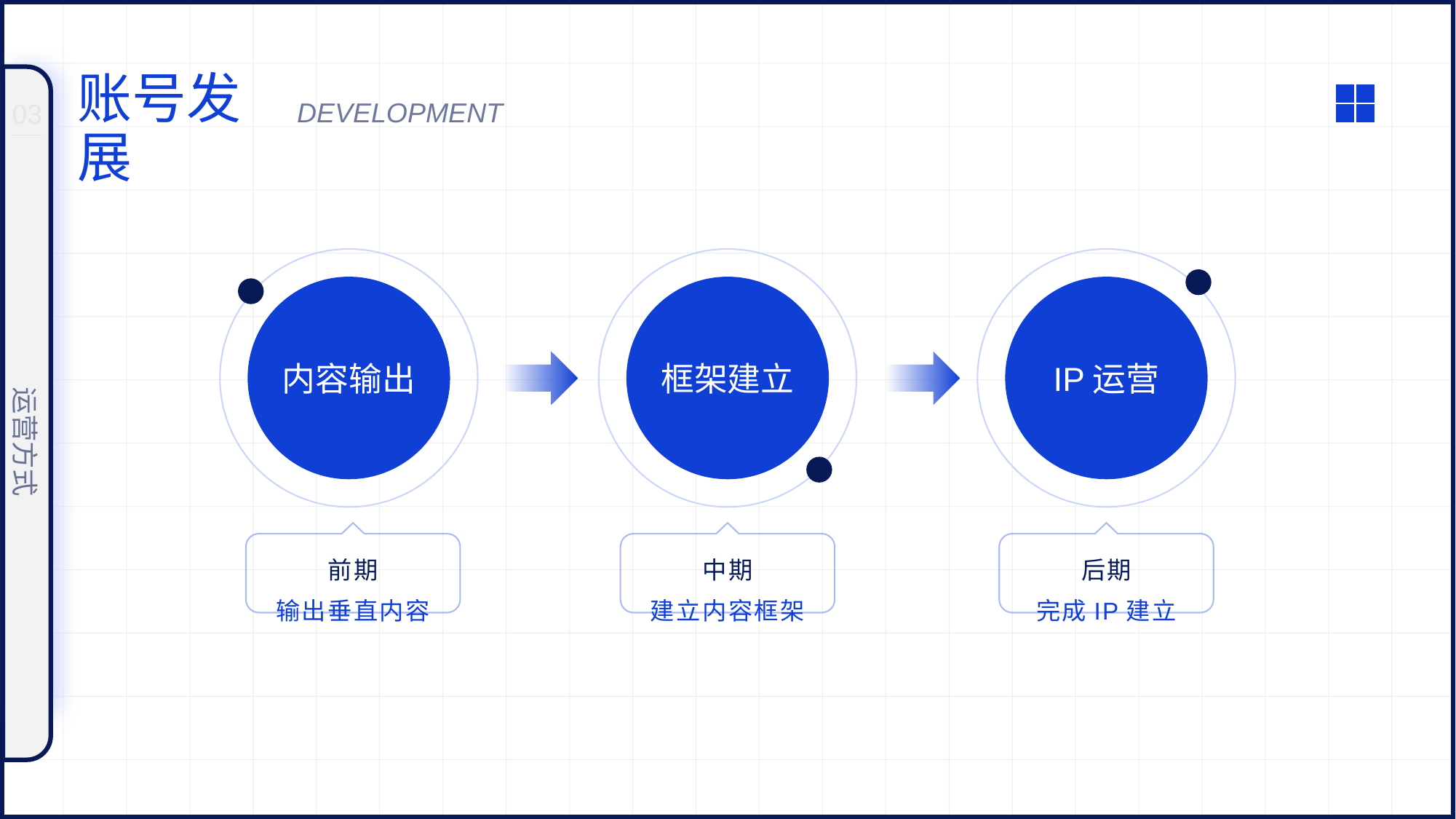

账号发展
DEVELOPMENT
03

内容输出
框架建立
IP运营
运营方式

前期
中期
后期
输出垂直内容
建立内容框架
完成IP建立